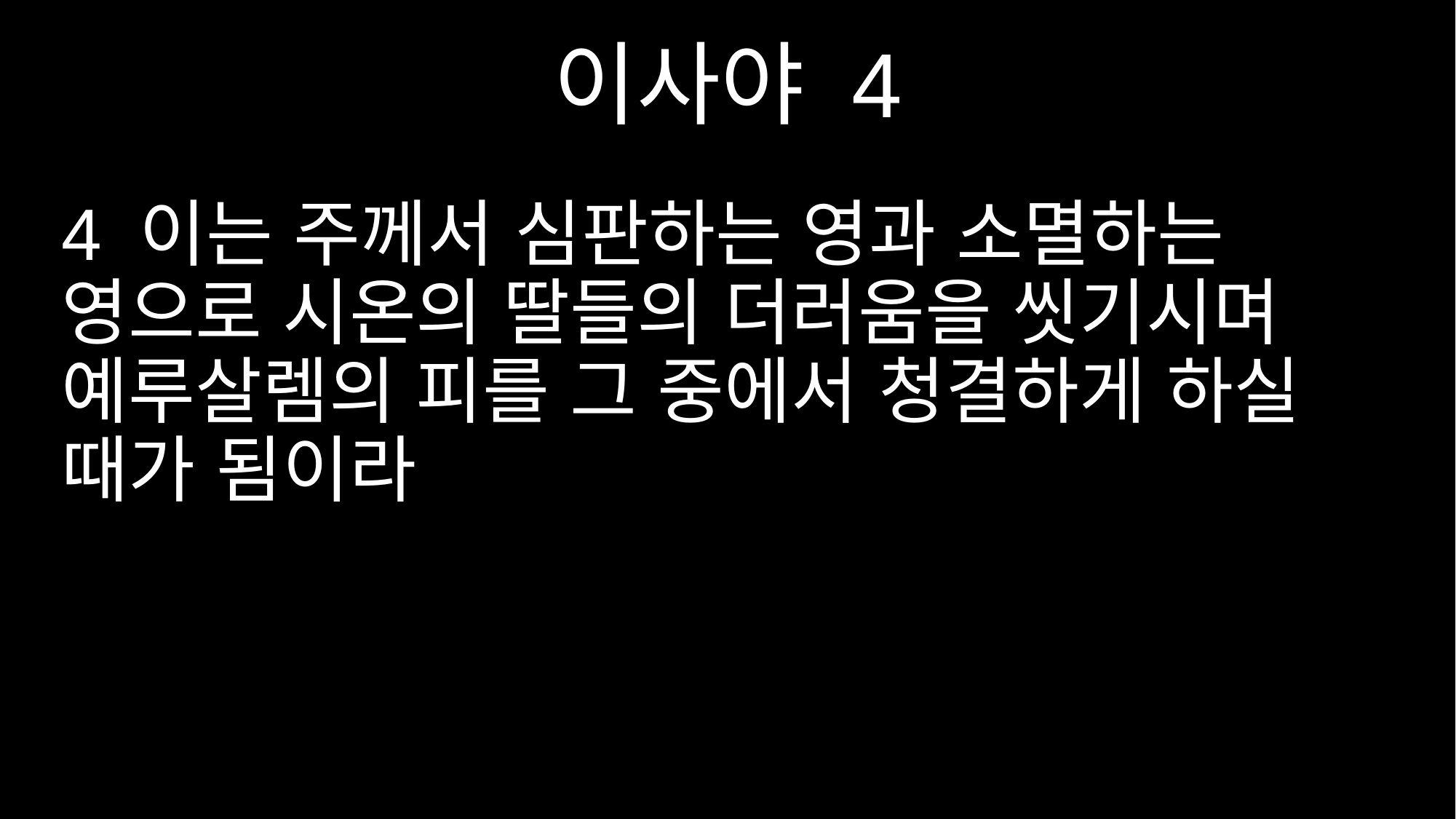

이사야 4
4 이는 주께서 심판하는 영과 소멸하는 영으로 시온의 딸들의 더러움을 씻기시며 예루살렘의 피를 그 중에서 청결하게 하실 때가 됨이라